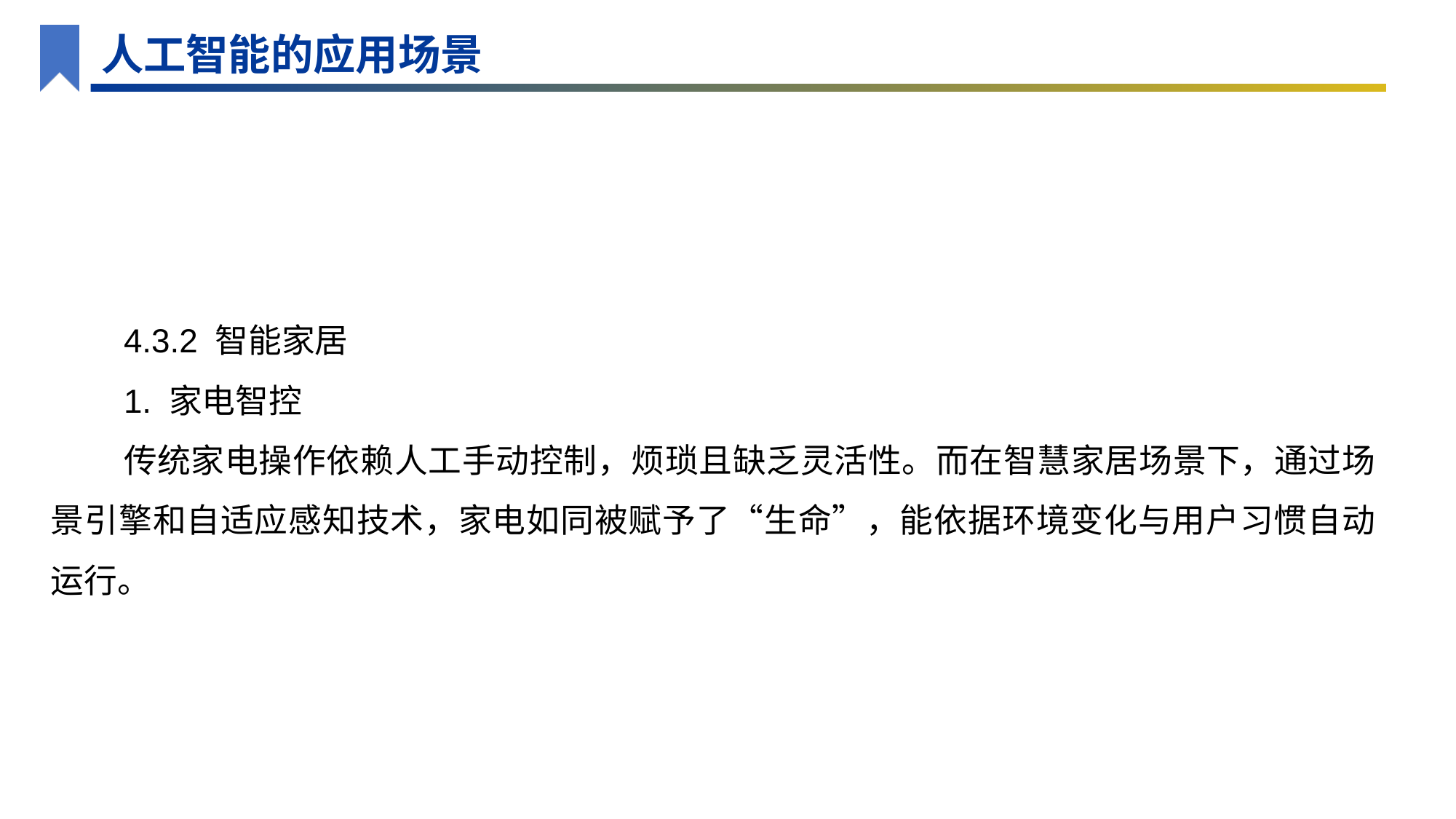

人工智能的应用场景
4.3.2 智能家居
1. 家电智控
传统家电操作依赖人工手动控制，烦琐且缺乏灵活性。而在智慧家居场景下，通过场景引擎和自适应感知技术，家电如同被赋予了“生命”，能依据环境变化与用户习惯自动运行。